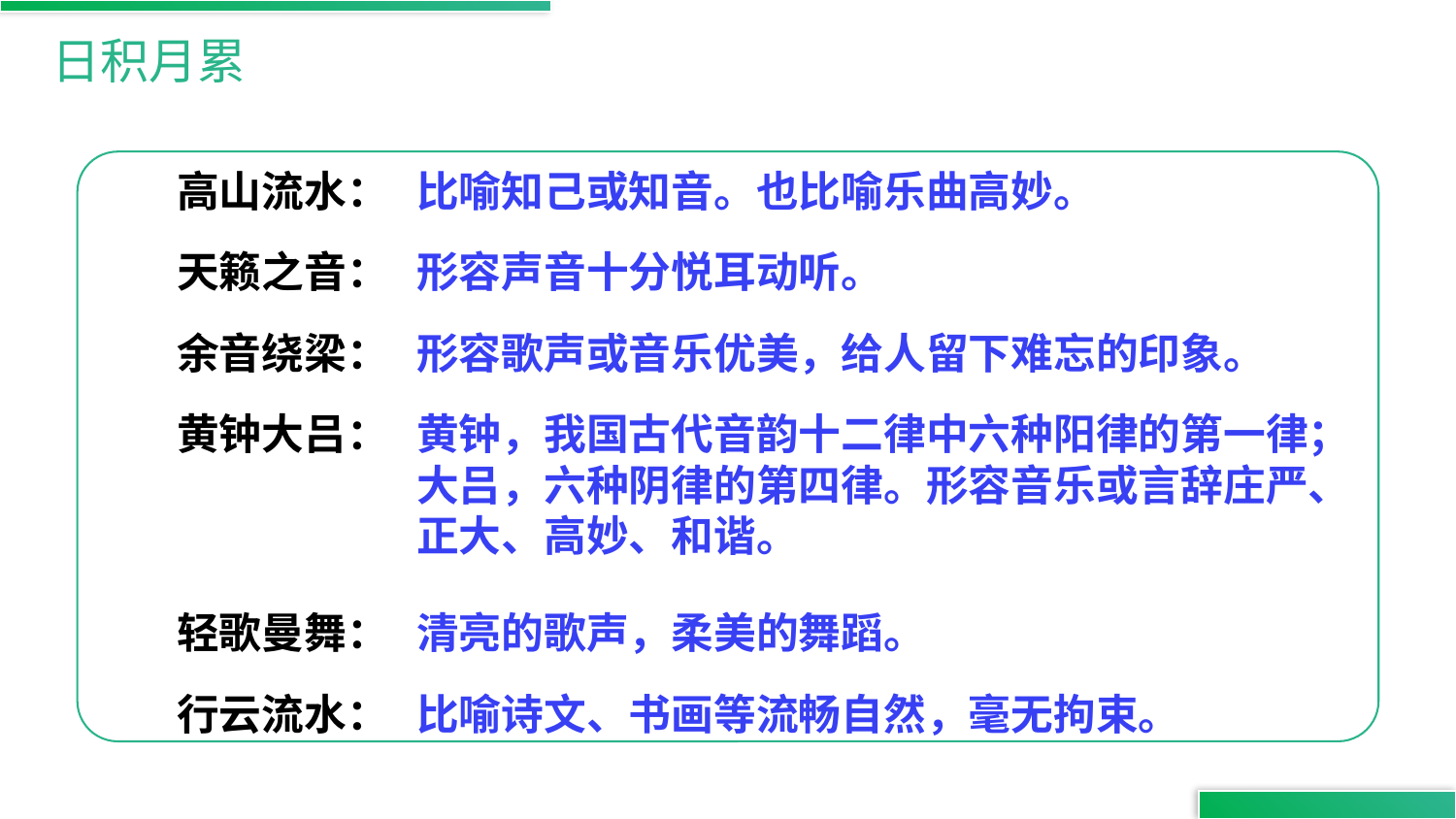

日积月累
高山流水：
比喻知己或知音。也比喻乐曲高妙。
天籁之音：
形容声音十分悦耳动听。
余音绕梁：
形容歌声或音乐优美，给人留下难忘的印象。
黄钟大吕：
黄钟，我国古代音韵十二律中六种阳律的第一律；大吕，六种阴律的第四律。形容音乐或言辞庄严、正大、高妙、和谐。
轻歌曼舞：
清亮的歌声，柔美的舞蹈。
行云流水：
比喻诗文、书画等流畅自然，毫无拘束。